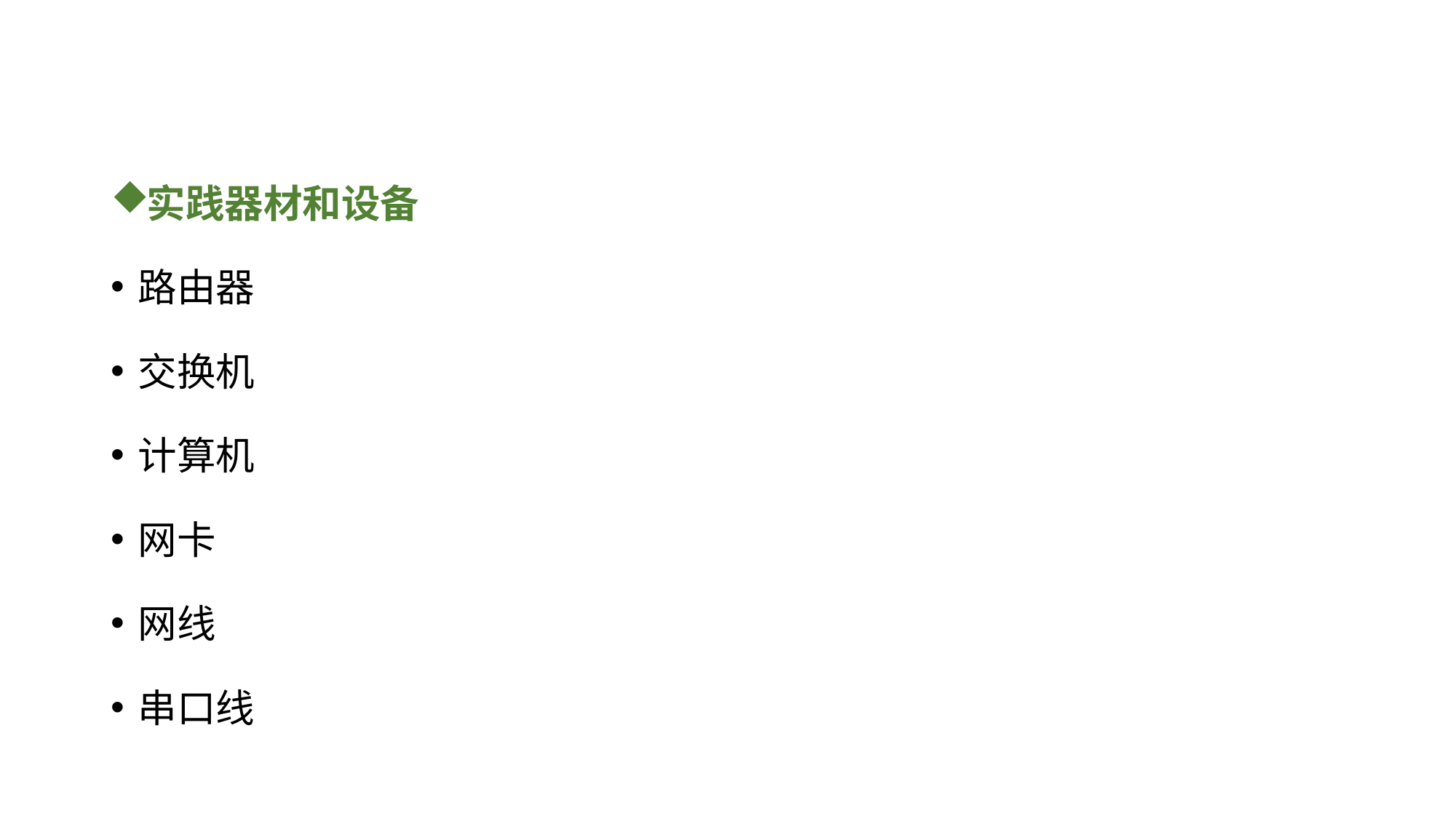

实践器材和设备
路由器
交换机
计算机
网卡
网线
串口线